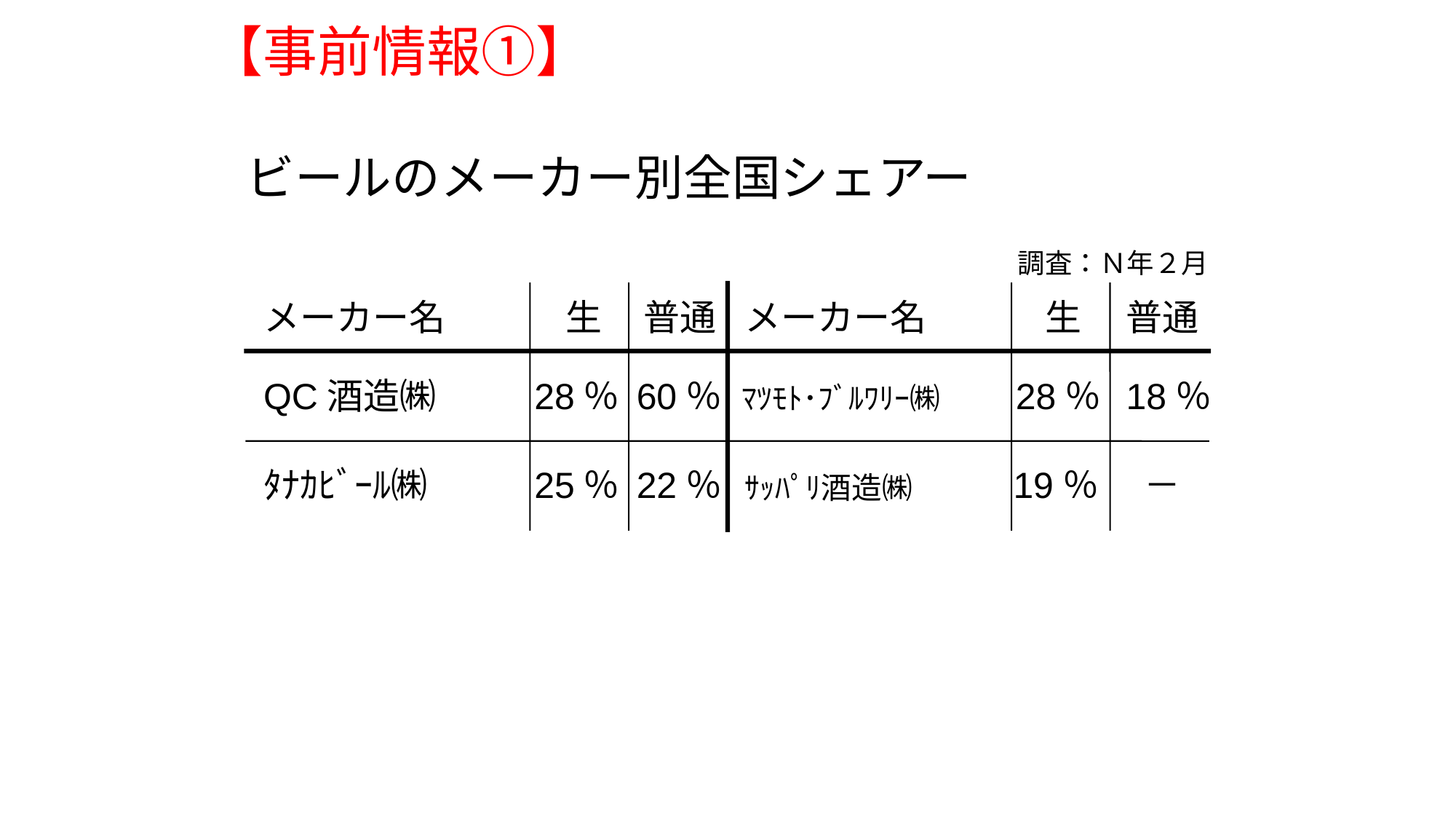

【事前情報➀】
ビールのメーカー別全国シェアー
調査：Ｎ年２月

メーカー名
生
普通
メーカー名
生
普通

QC酒造㈱
28％
60％
28％
18％
ﾏﾂﾓﾄ･ﾌﾞﾙﾜﾘｰ㈱

ﾀﾅｶﾋﾞｰﾙ㈱
25％
22％
19％
－
ｻｯﾊﾟﾘ酒造㈱